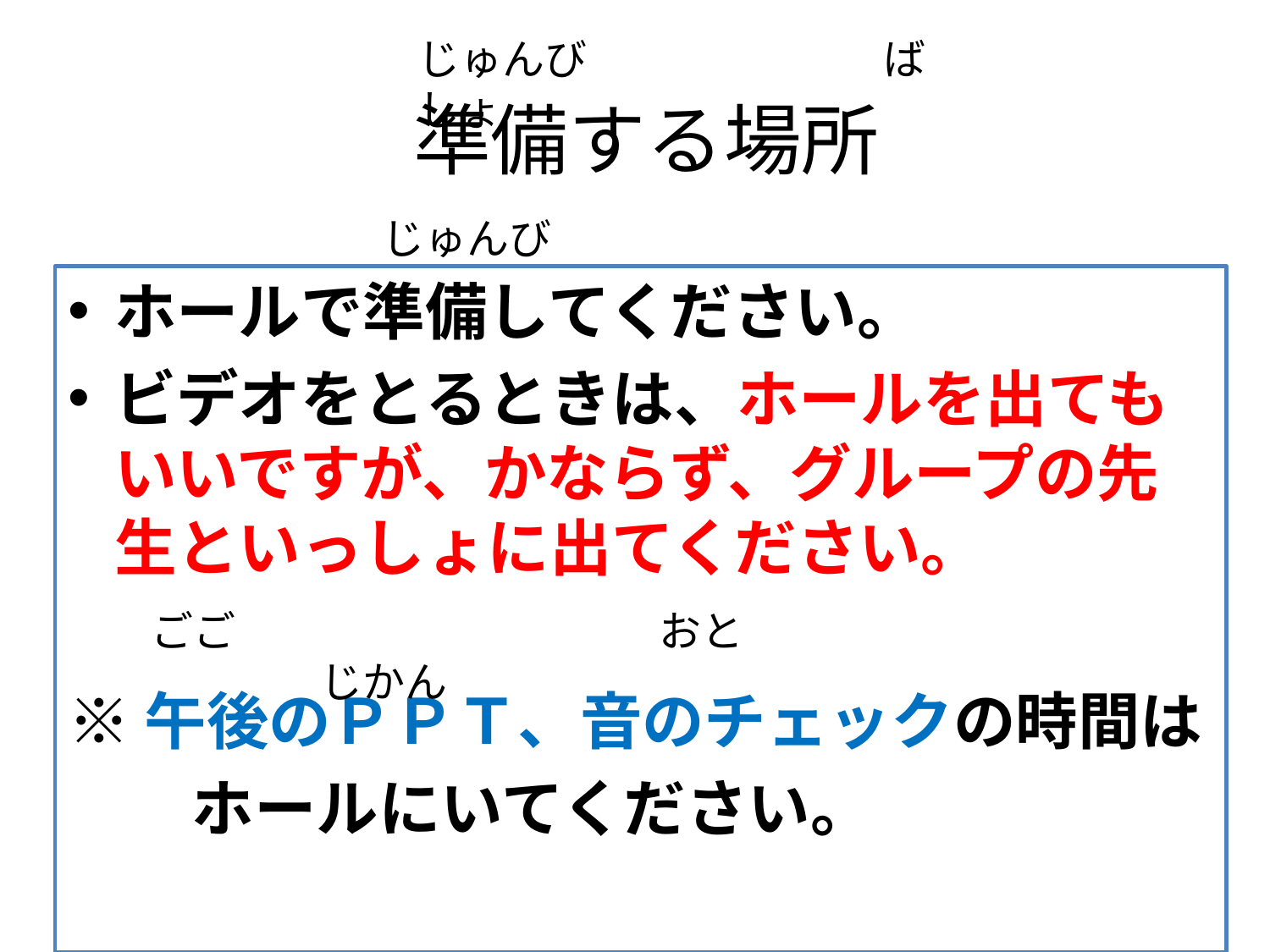

じゅんび　　　　　　　ばしょ
# 準備する場所
じゅんび
ホールで準備してください。
ビデオをとるときは、ホールを出てもいいですが、かならず、グループの先生といっしょに出てください。

※午後のＰＰＴ、音のチェックの時間は
　　ホールにいてください。

ごご　　　　　　　　　　おと　　　　　　　　　　　　じかん